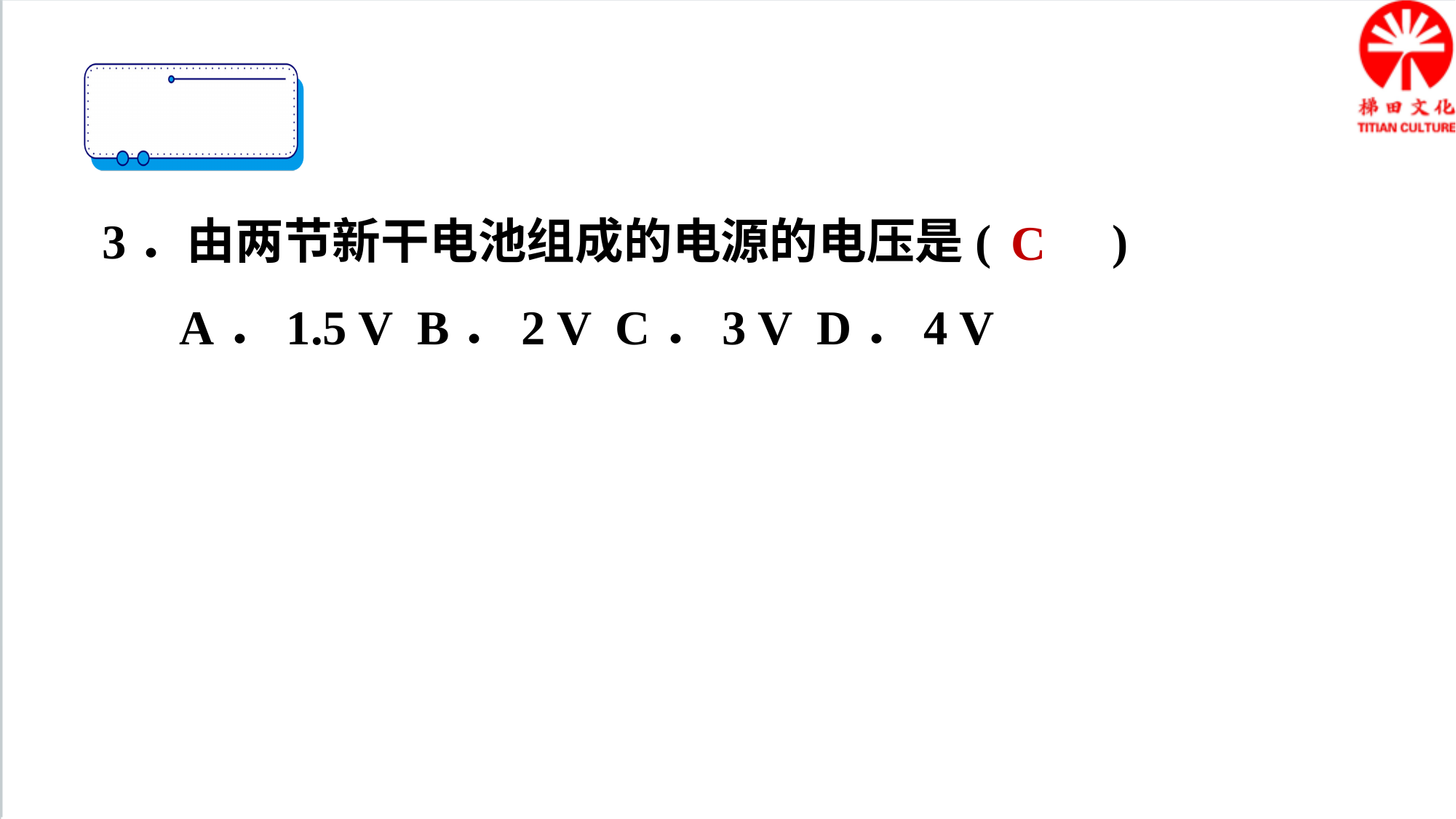

C
3．由两节新干电池组成的电源的电压是(　　)
A．1.5 V  B．2 V  C．3 V  D．4 V